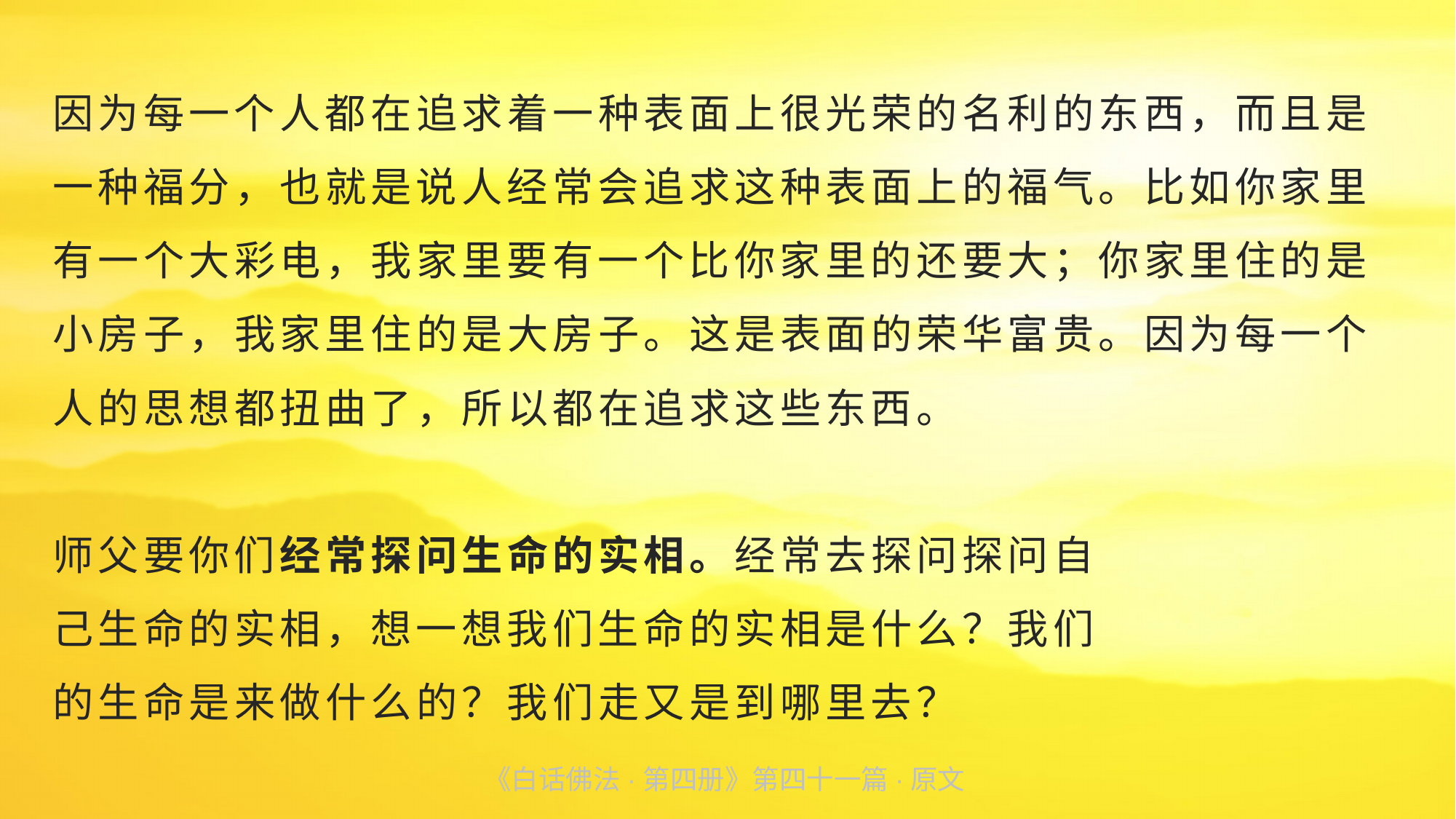

因为每一个人都在追求着一种表面上很光荣的名利的东西，而且是一种福分，也就是说人经常会追求这种表面上的福气。比如你家里有一个大彩电，我家里要有一个比你家里的还要大；你家里住的是小房子，我家里住的是大房子。这是表面的荣华富贵。因为每一个人的思想都扭曲了，所以都在追求这些东西。

师父要你们经常探问生命的实相。经常去探问探问自
己生命的实相，想一想我们生命的实相是什么？我们
的生命是来做什么的？我们走又是到哪里去？
《白话佛法·第四册》第四十一篇·原文